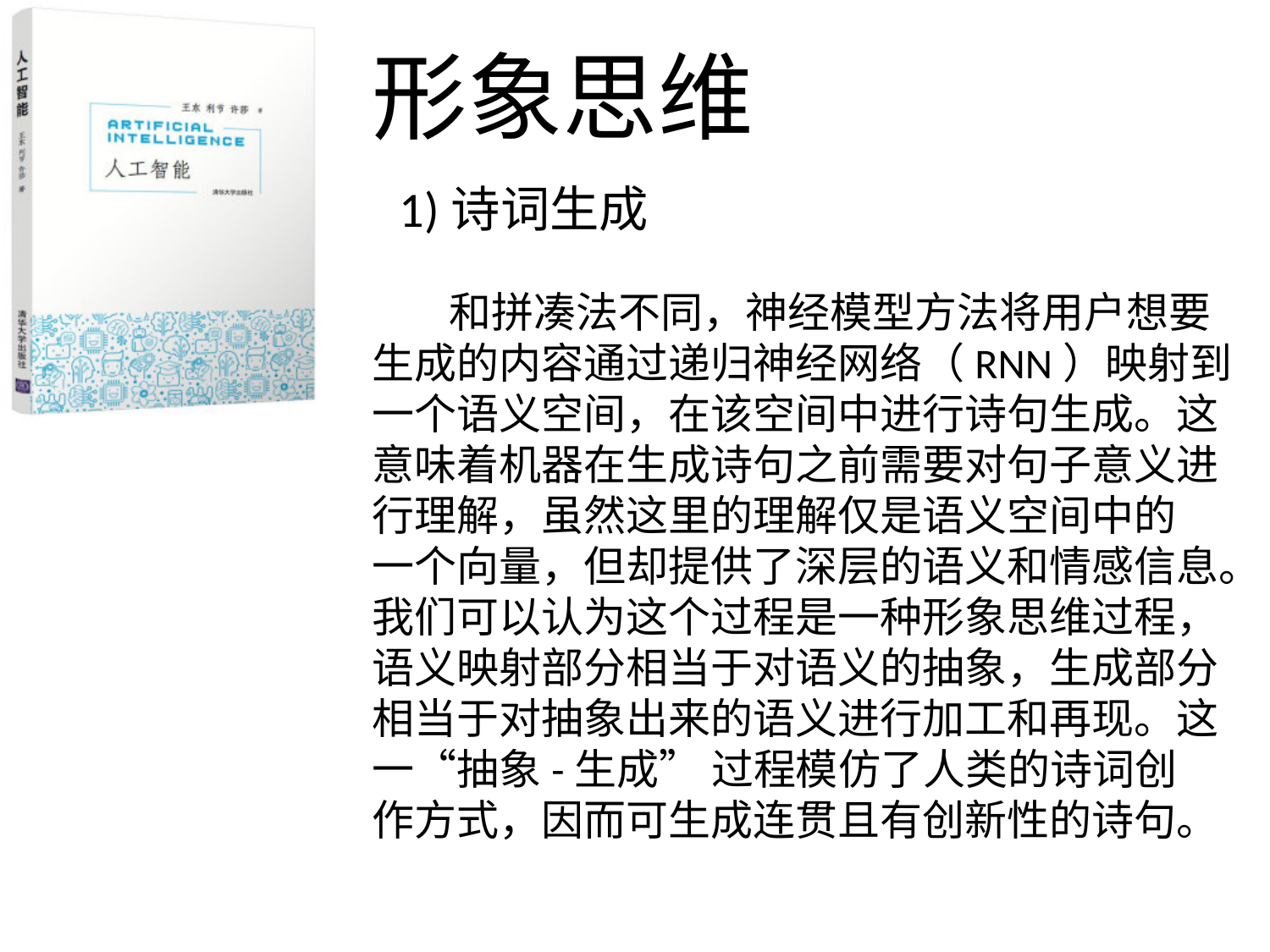

形象思维
1)诗词生成
       和拼凑法不同，神经模型方法将用户想要生成的内容通过递归神经网络（RNN）映射到一个语义空间，在该空间中进行诗句生成。这意味着机器在生成诗句之前需要对句子意义进行理解，虽然这里的理解仅是语义空间中的
一个向量，但却提供了深层的语义和情感信息。我们可以认为这个过程是一种形象思维过程，语义映射部分相当于对语义的抽象，生成部分相当于对抽象出来的语义进行加工和再现。这一“抽象-生成” 过程模仿了人类的诗词创
作方式，因而可生成连贯且有创新性的诗句。